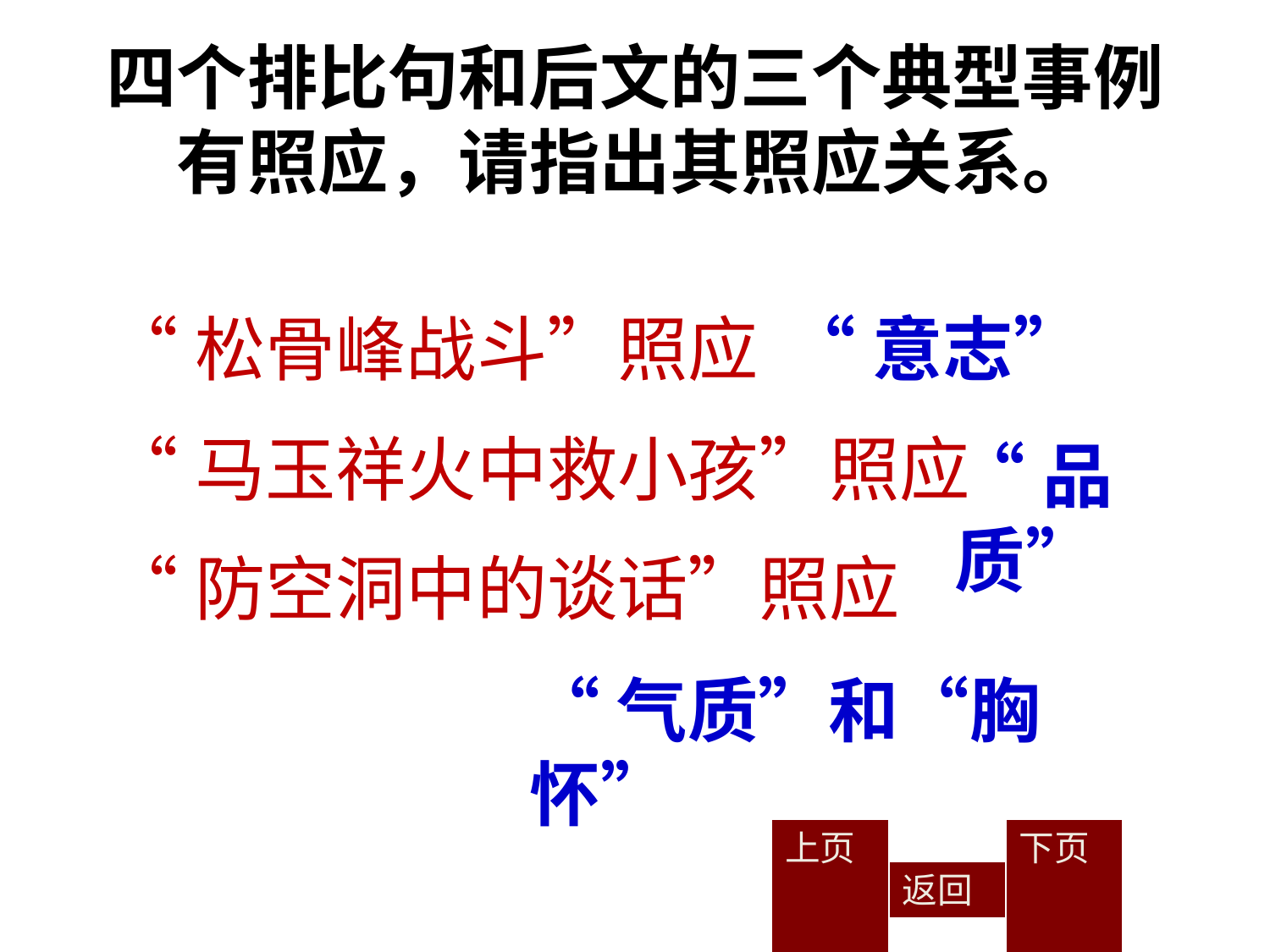

四个排比句和后文的三个典型事例有照应，请指出其照应关系。

“松骨峰战斗”照应
“马玉祥火中救小孩”照应
“防空洞中的谈话”照应
“意志”
“品质”
“气质”和“胸怀”
上页
返回
下页